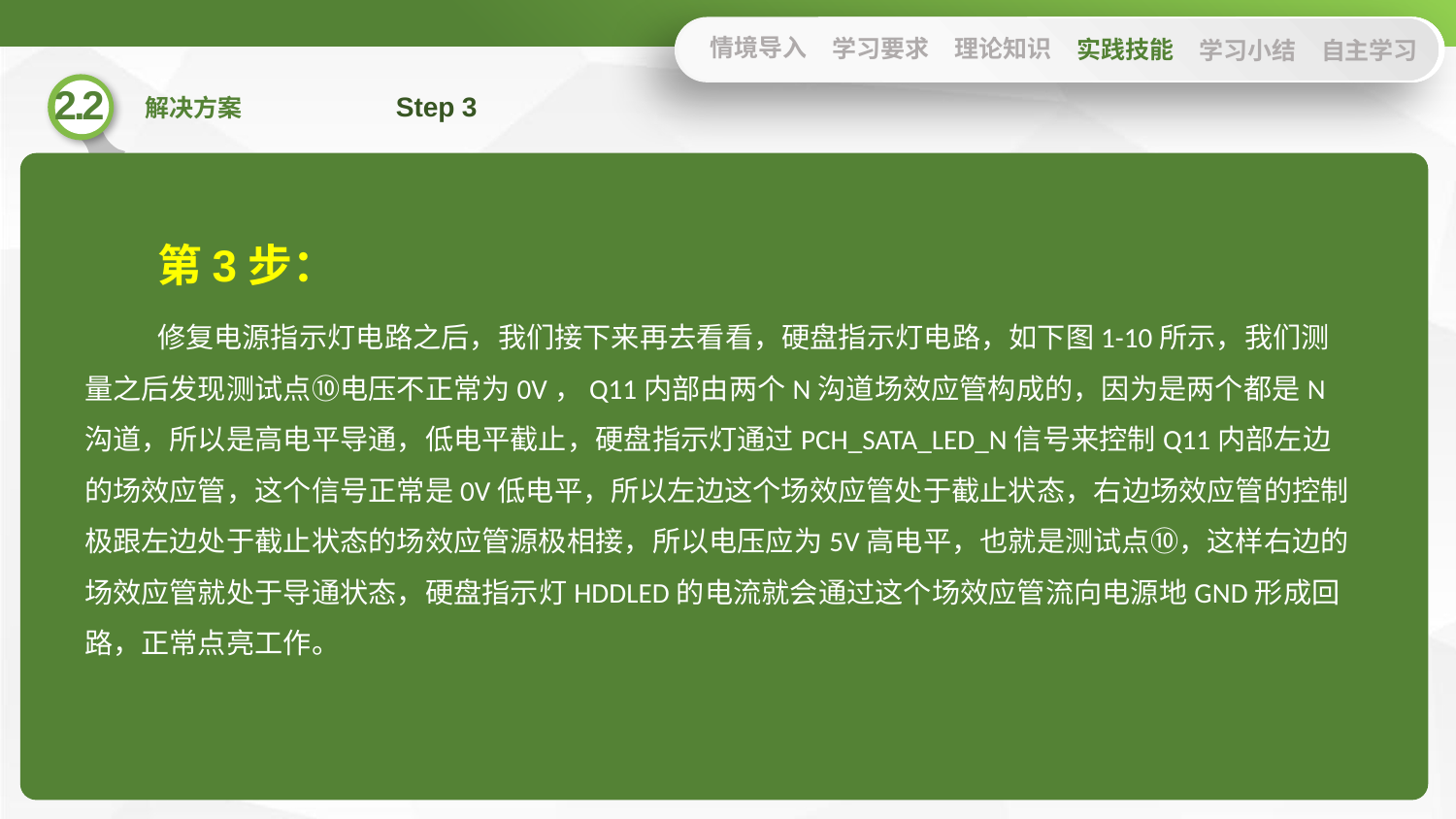

情境导入
学习要求
理论知识
实践技能
学习小结
自主学习
Step 3
第3步：
修复电源指示灯电路之后，我们接下来再去看看，硬盘指示灯电路，如下图1-10所示，我们测量之后发现测试点⑩电压不正常为0V，Q11内部由两个N沟道场效应管构成的，因为是两个都是N沟道，所以是高电平导通，低电平截止，硬盘指示灯通过PCH_SATA_LED_N信号来控制Q11内部左边的场效应管，这个信号正常是0V低电平，所以左边这个场效应管处于截止状态，右边场效应管的控制极跟左边处于截止状态的场效应管源极相接，所以电压应为5V高电平，也就是测试点⑩，这样右边的场效应管就处于导通状态，硬盘指示灯HDDLED的电流就会通过这个场效应管流向电源地GND形成回路，正常点亮工作。